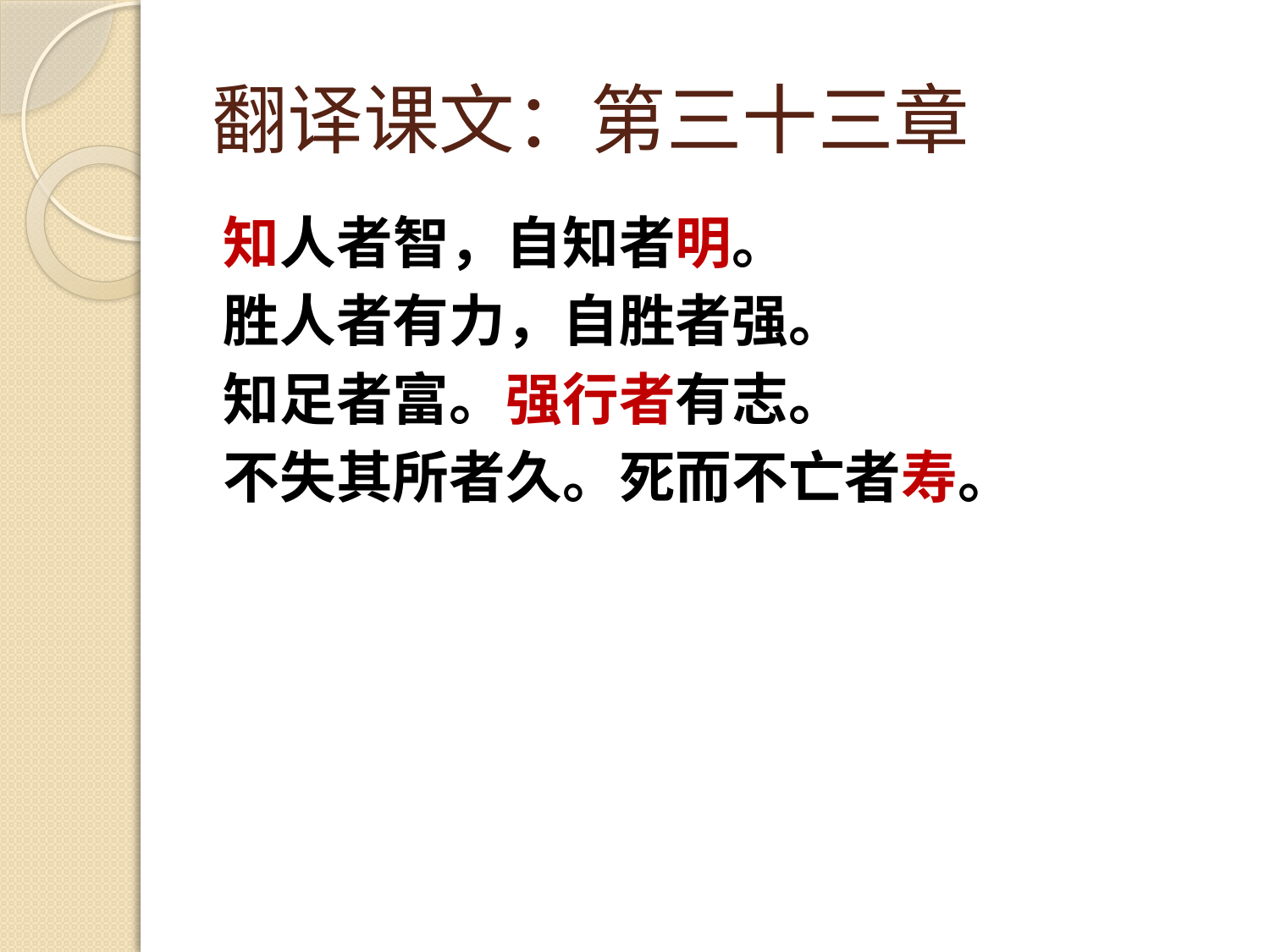

# 翻译课文：第三十三章
知人者智，自知者明。
胜人者有力，自胜者强。
知足者富。强行者有志。
不失其所者久。死而不亡者寿。